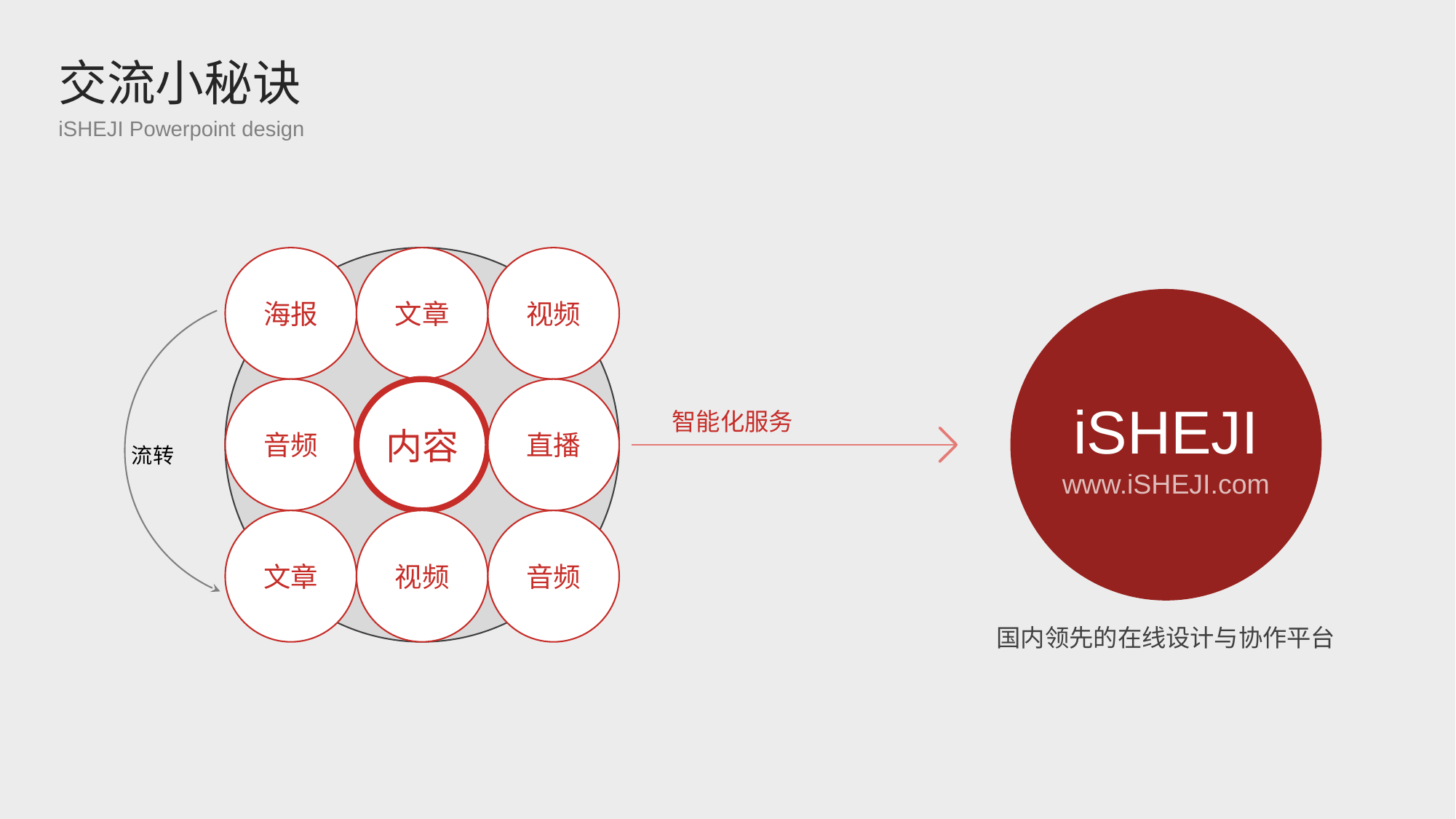

交流小秘诀
iSHEJI Powerpoint design

海报
文章
视频

音频
内容
直播
iSHEJI
智能化服务

流转
www.iSHEJI.com
文章
视频
音频
国内领先的在线设计与协作平台